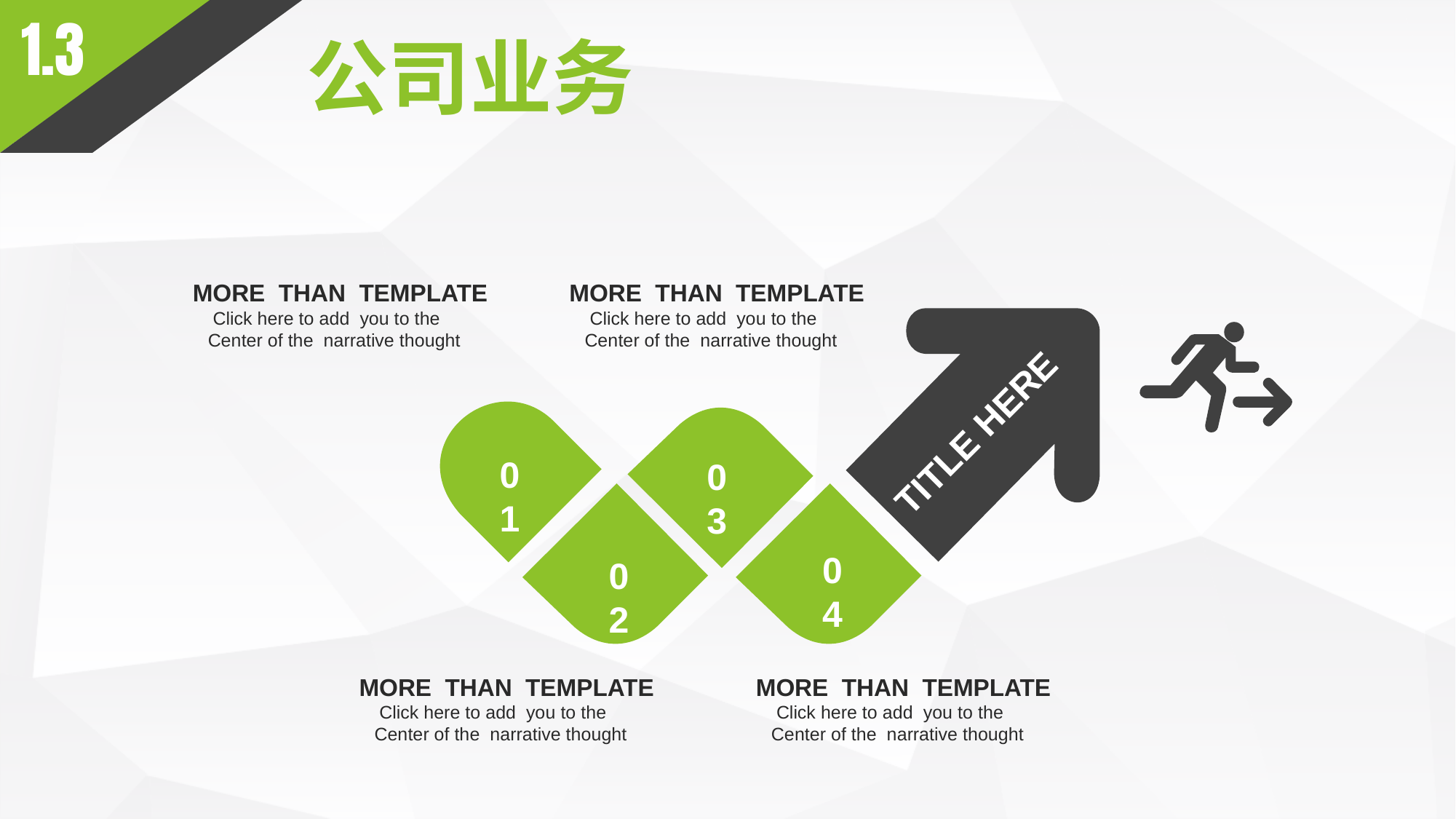

1.3
公司业务
MORE  THAN  TEMPLATE
    Click here to add  you to the
   Center of the  narrative thought

MORE  THAN  TEMPLATE
    Click here to add  you to the
   Center of the  narrative thought

TITLE HERE

01
03

04
02
MORE  THAN  TEMPLATE
    Click here to add  you to the
   Center of the  narrative thought

MORE  THAN  TEMPLATE
    Click here to add  you to the
   Center of the  narrative thought